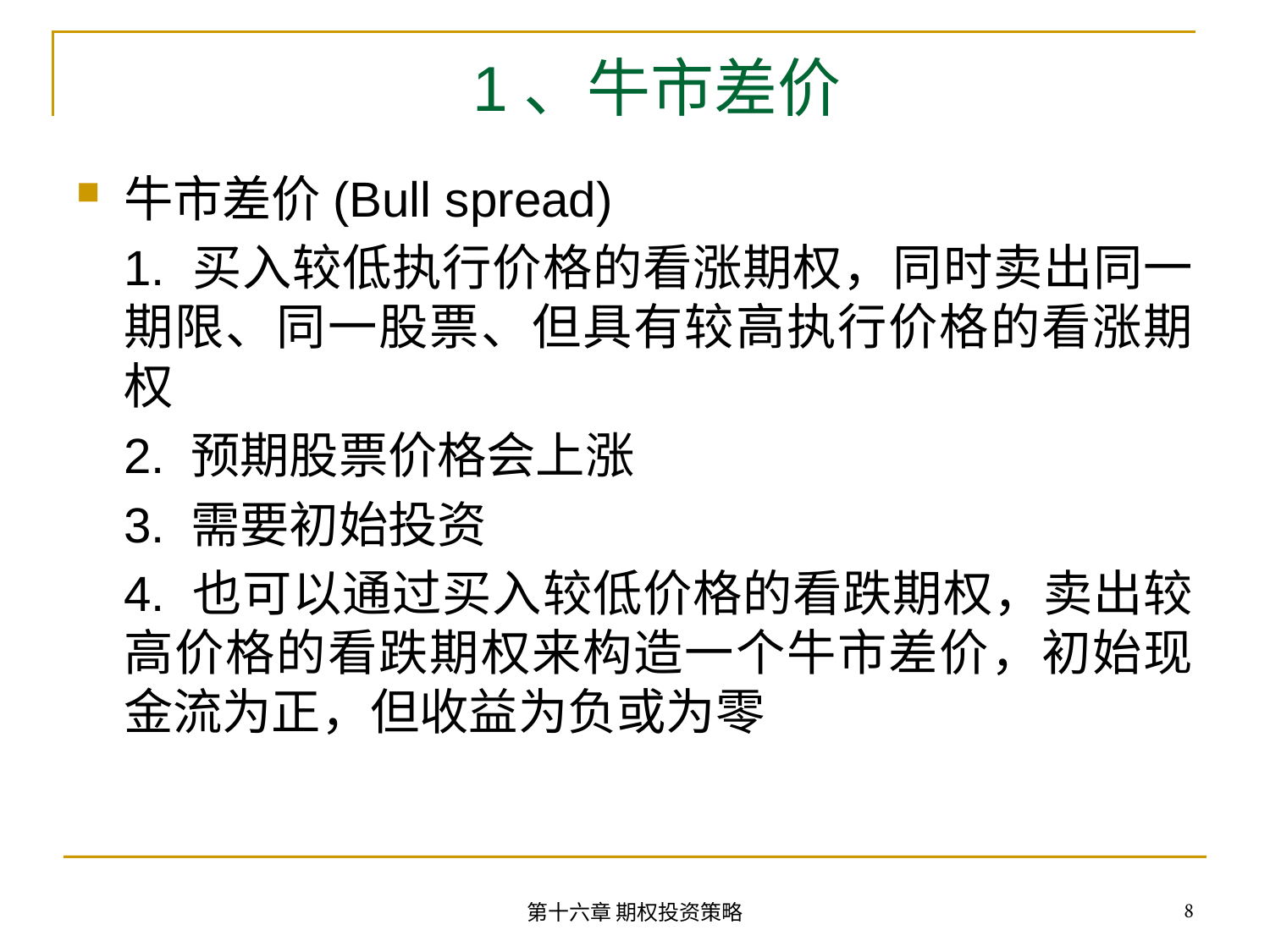

# 1、牛市差价
牛市差价(Bull spread)
	1. 买入较低执行价格的看涨期权，同时卖出同一期限、同一股票、但具有较高执行价格的看涨期权
	2. 预期股票价格会上涨
	3. 需要初始投资
	4. 也可以通过买入较低价格的看跌期权，卖出较高价格的看跌期权来构造一个牛市差价，初始现金流为正，但收益为负或为零
8
第十六章 期权投资策略